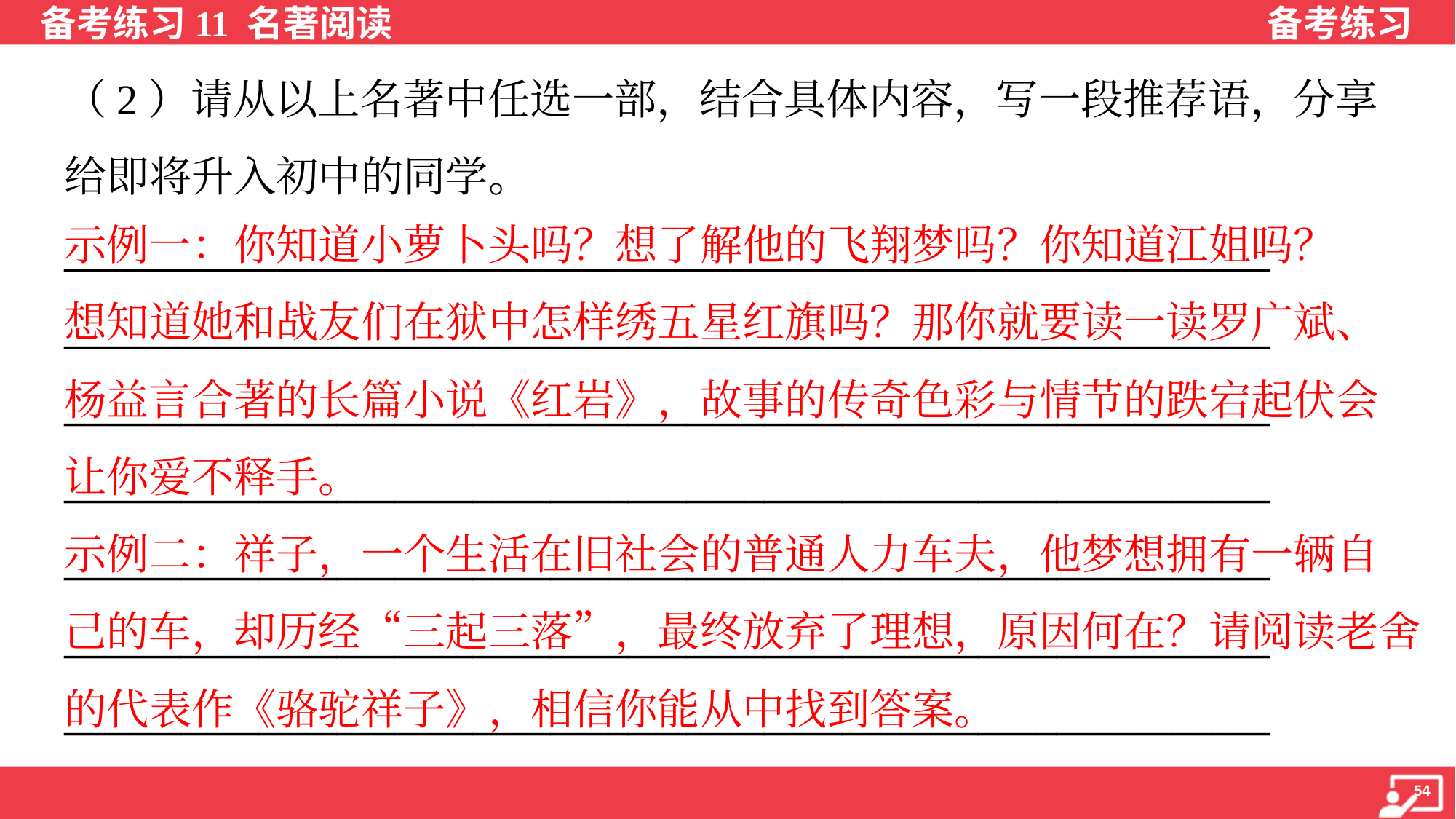

（2）请从以上名著中任选一部，结合具体内容，写一段推荐语，分享
给即将升入初中的同学。
示例一：你知道小萝卜头吗？想了解他的飞翔梦吗？你知道江姐吗？
想知道她和战友们在狱中怎样绣五星红旗吗？那你就要读一读罗广斌、
杨益言合著的长篇小说《红岩》，故事的传奇色彩与情节的跌宕起伏会
让你爱不释手。
示例二：祥子，一个生活在旧社会的普通人力车夫，他梦想拥有一辆自
己的车，却历经“三起三落”，最终放弃了理想，原因何在？请阅读老舍
的代表作《骆驼祥子》，相信你能从中找到答案。
______________________________________________________________
______________________________________________________________
______________________________________________________________
______________________________________________________________
______________________________________________________________
______________________________________________________________
______________________________________________________________